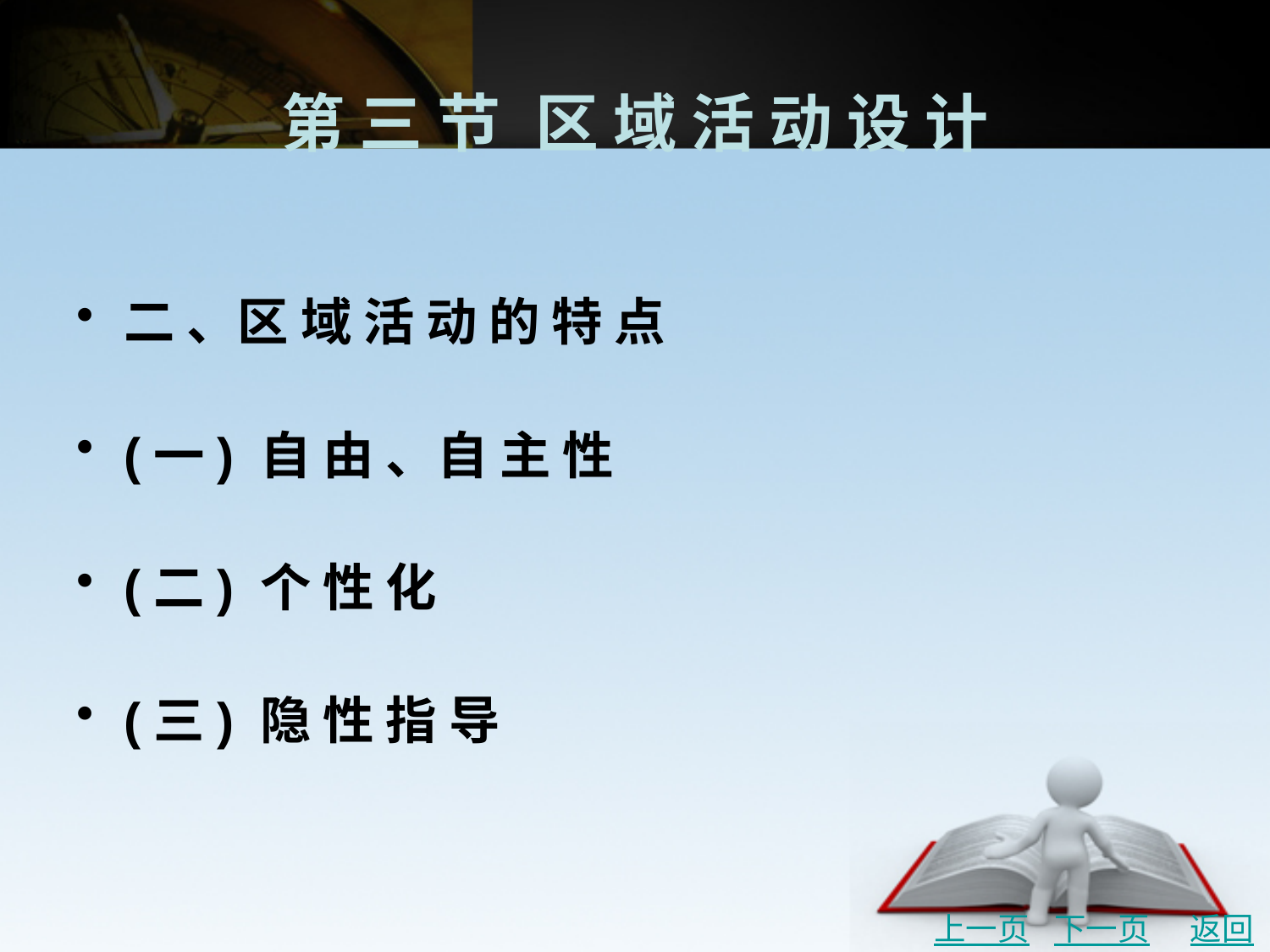

# 第 三 节	区 域 活 动 设 计
二 、区 域 活 动 的 特 点
(一) 自 由 、自 主 性
(二) 个 性 化
(三) 隐 性 指 导

上一页
下一页
返回